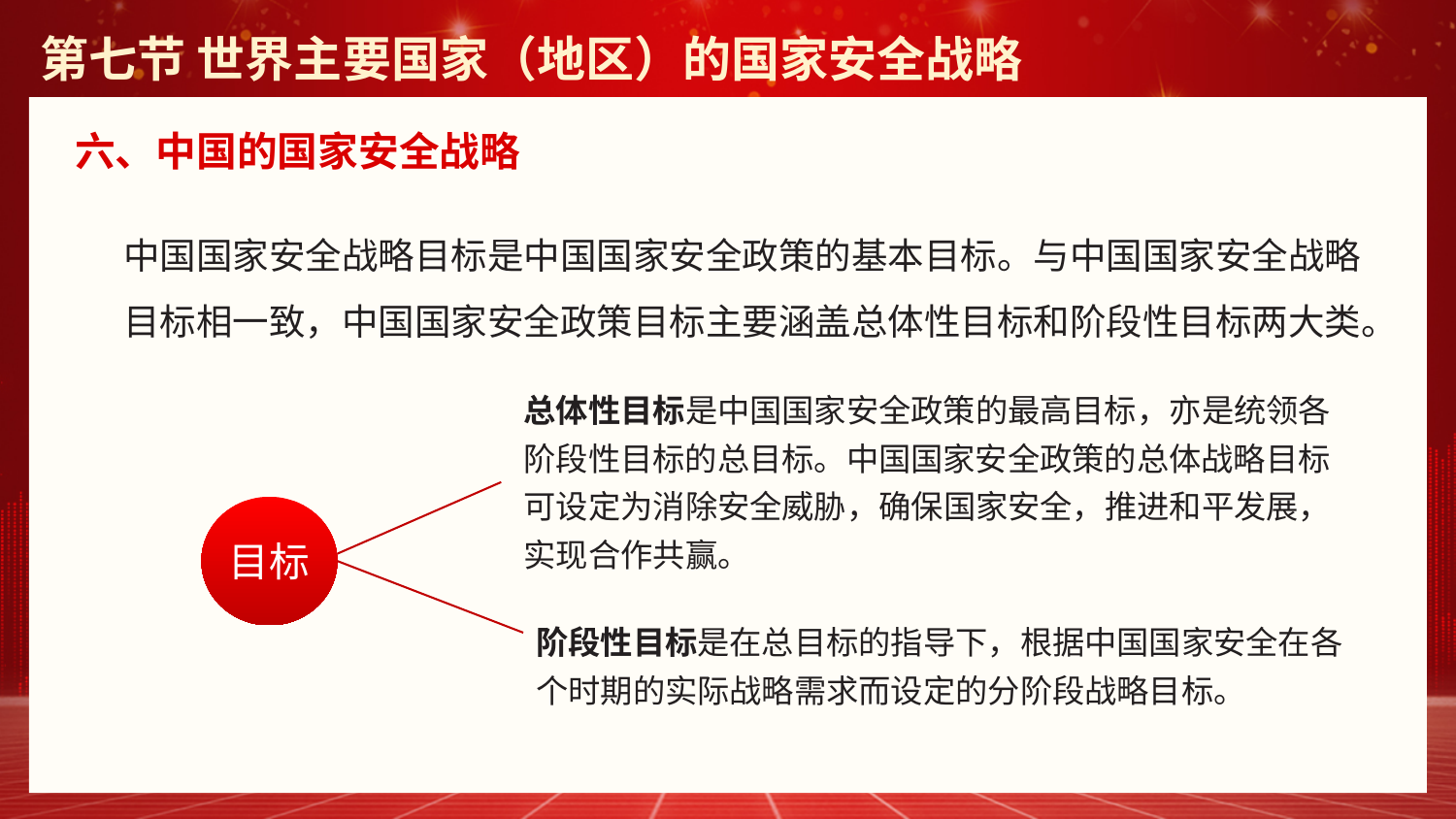

第七节 世界主要国家（地区）的国家安全战略
六、中国的国家安全战略
中国国家安全战略目标是中国国家安全政策的基本目标。与中国国家安全战略目标相一致，中国国家安全政策目标主要涵盖总体性目标和阶段性目标两大类。
总体性目标是中国国家安全政策的最高目标，亦是统领各阶段性目标的总目标。中国国家安全政策的总体战略目标可设定为消除安全威胁，确保国家安全，推进和平发展，实现合作共赢。
目标
阶段性目标是在总目标的指导下，根据中国国家安全在各个时期的实际战略需求而设定的分阶段战略目标。